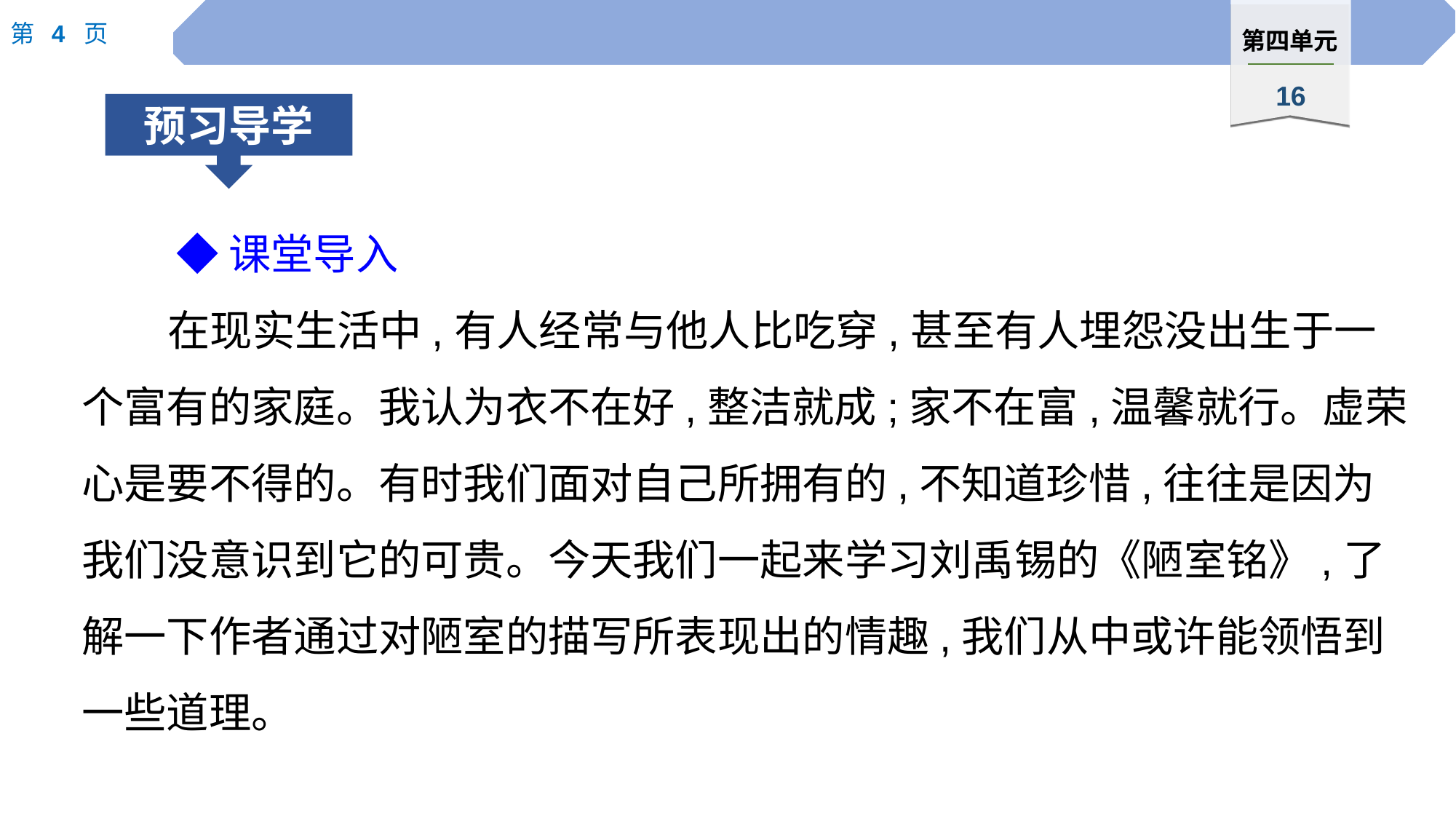

◆课堂导入

在现实生活中,有人经常与他人比吃穿,甚至有人埋怨没出生于一个富有的家庭。我认为衣不在好,整洁就成;家不在富,温馨就行。虚荣心是要不得的。有时我们面对自己所拥有的,不知道珍惜,往往是因为我们没意识到它的可贵。今天我们一起来学习刘禹锡的《陋室铭》,了解一下作者通过对陋室的描写所表现出的情趣,我们从中或许能领悟到一些道理。